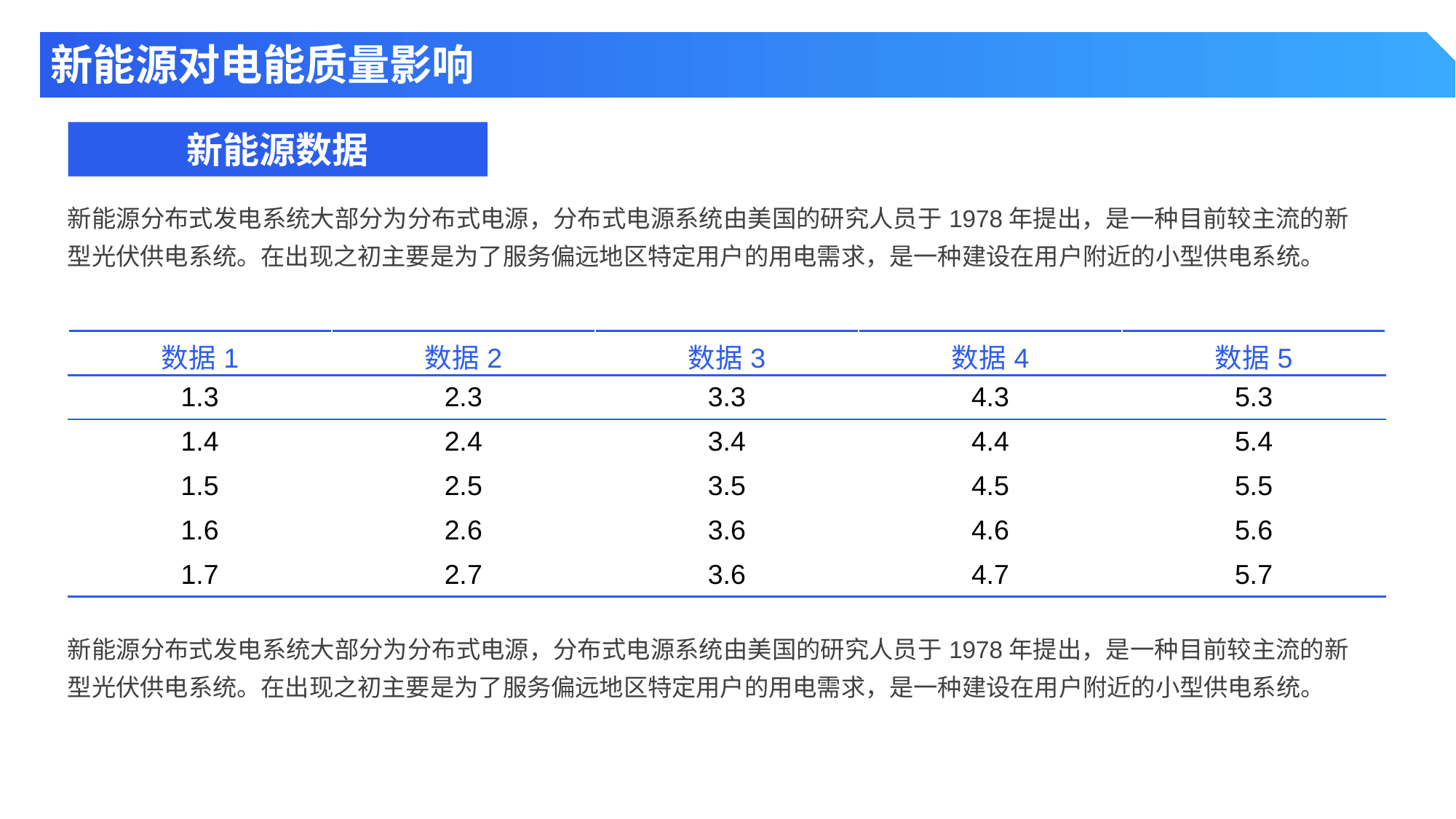

新能源对电能质量影响
新能源数据
新能源分布式发电系统大部分为分布式电源，分布式电源系统由美国的研究人员于1978年提出，是一种目前较主流的新型光伏供电系统。在出现之初主要是为了服务偏远地区特定用户的用电需求，是一种建设在用户附近的小型供电系统。
| 数据1 | 数据2 | 数据3 | 数据4 | 数据5 |
| --- | --- | --- | --- | --- |
| 1.3 | 2.3 | 3.3 | 4.3 | 5.3 |
| 1.4 | 2.4 | 3.4 | 4.4 | 5.4 |
| 1.5 | 2.5 | 3.5 | 4.5 | 5.5 |
| 1.6 | 2.6 | 3.6 | 4.6 | 5.6 |
| 1.7 | 2.7 | 3.6 | 4.7 | 5.7 |
新能源分布式发电系统大部分为分布式电源，分布式电源系统由美国的研究人员于1978年提出，是一种目前较主流的新型光伏供电系统。在出现之初主要是为了服务偏远地区特定用户的用电需求，是一种建设在用户附近的小型供电系统。